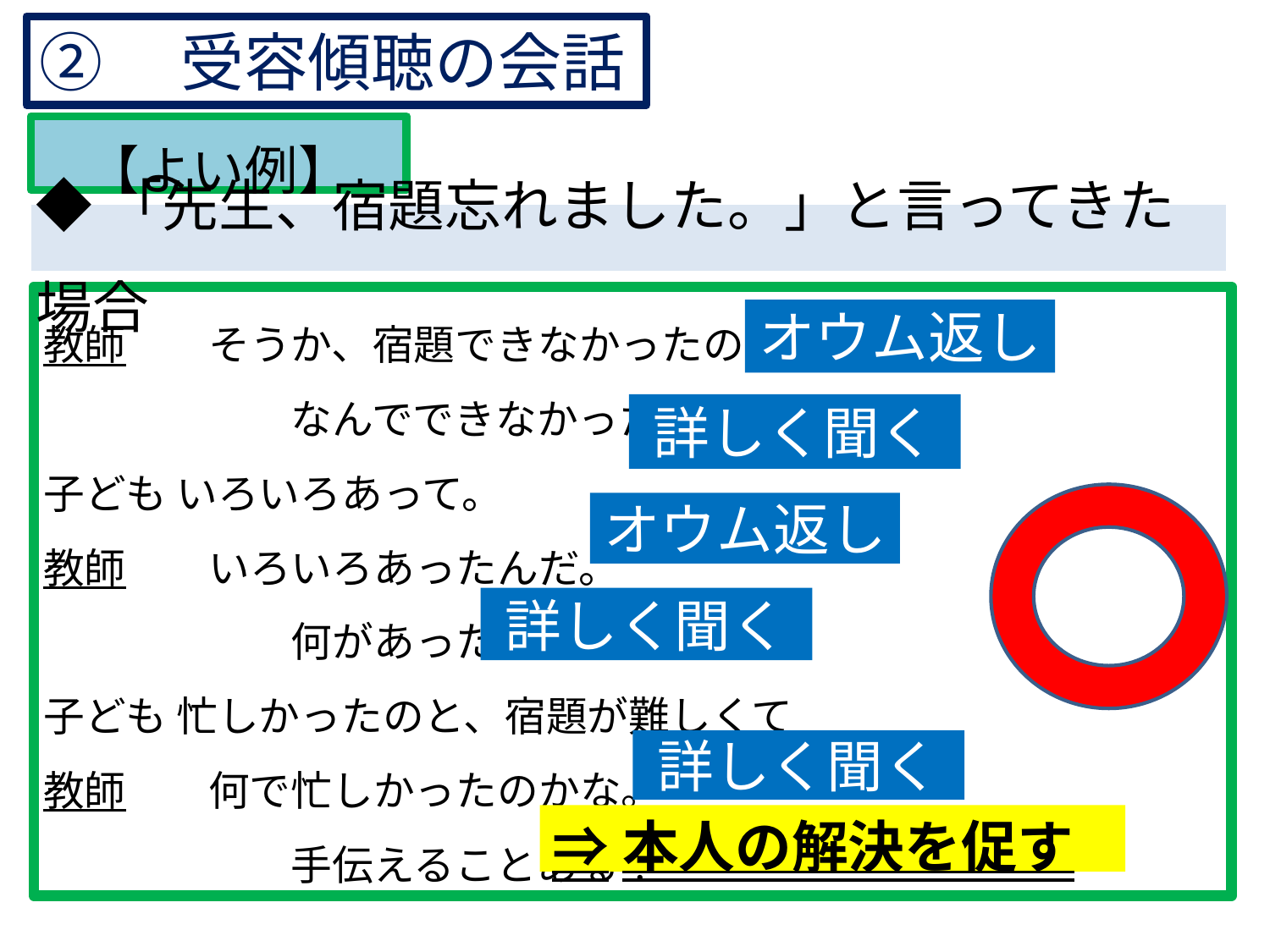

②　受容傾聴の会話
# 【よい例】
◆「先生、宿題忘れました。」と言ってきた場合
教師　　そうか、宿題できなかったの。
　　　　　　なんでできなかったの。
子ども いろいろあって。
教師　　いろいろあったんだ。
　　　　　　何があったの。
子ども 忙しかったのと、宿題が難しくて
教師　　何で忙しかったのかな。
　　　　　　手伝えることある？
オウム返し
オウム返し
詳しく聞く
詳しく聞く
詳しく聞く

⇒本人の解決を促す